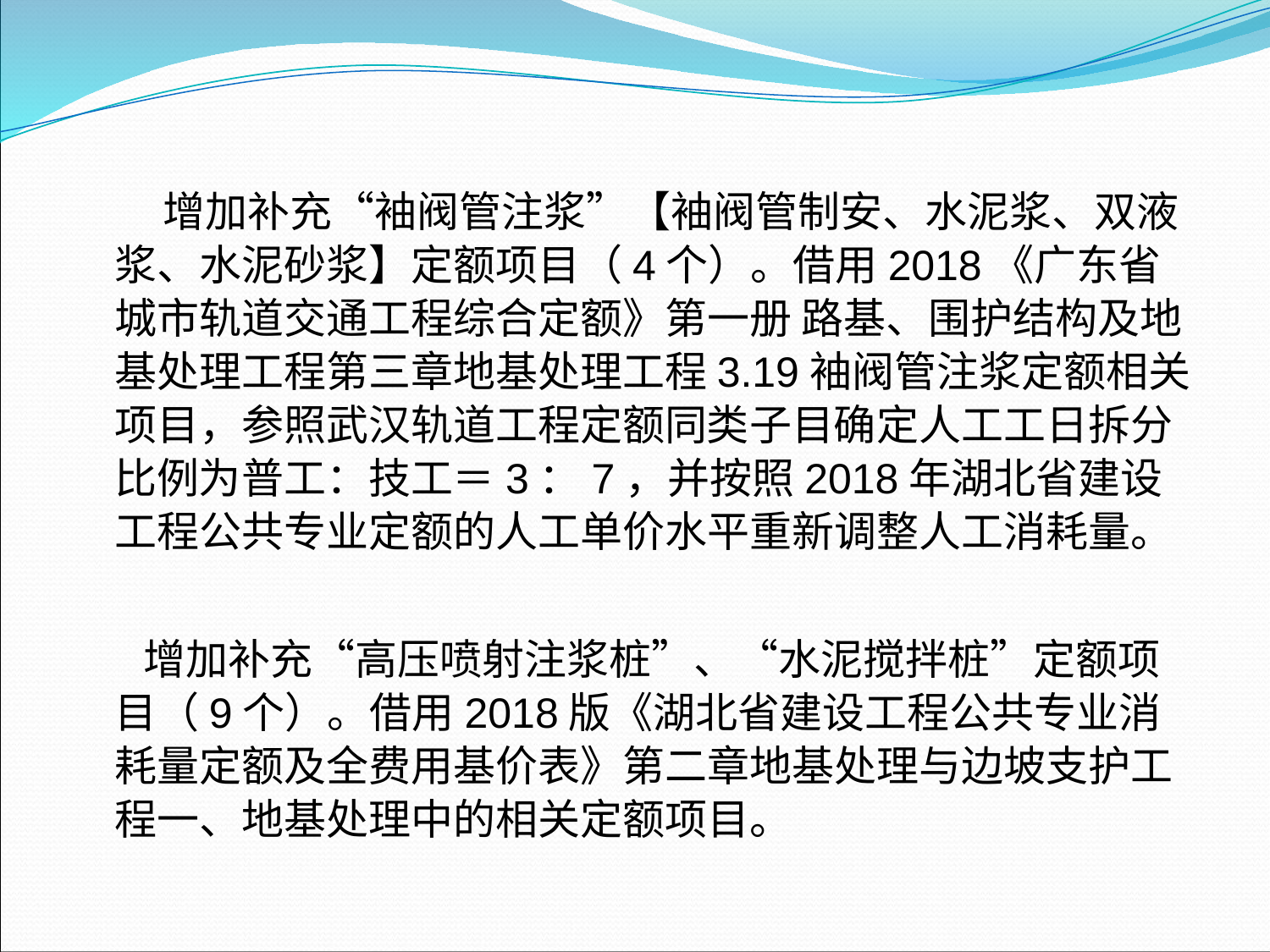

增加补充“袖阀管注浆”【袖阀管制安、水泥浆、双液浆、水泥砂浆】定额项目（4个）。借用2018《广东省城市轨道交通工程综合定额》第一册 路基、围护结构及地基处理工程第三章地基处理工程3.19袖阀管注浆定额相关项目，参照武汉轨道工程定额同类子目确定人工工日拆分比例为普工：技工＝3：7，并按照2018年湖北省建设工程公共专业定额的人工单价水平重新调整人工消耗量。

      增加补充“高压喷射注浆桩”、“水泥搅拌桩”定额项目（9个）。借用2018版《湖北省建设工程公共专业消耗量定额及全费用基价表》第二章地基处理与边坡支护工程一、地基处理中的相关定额项目。